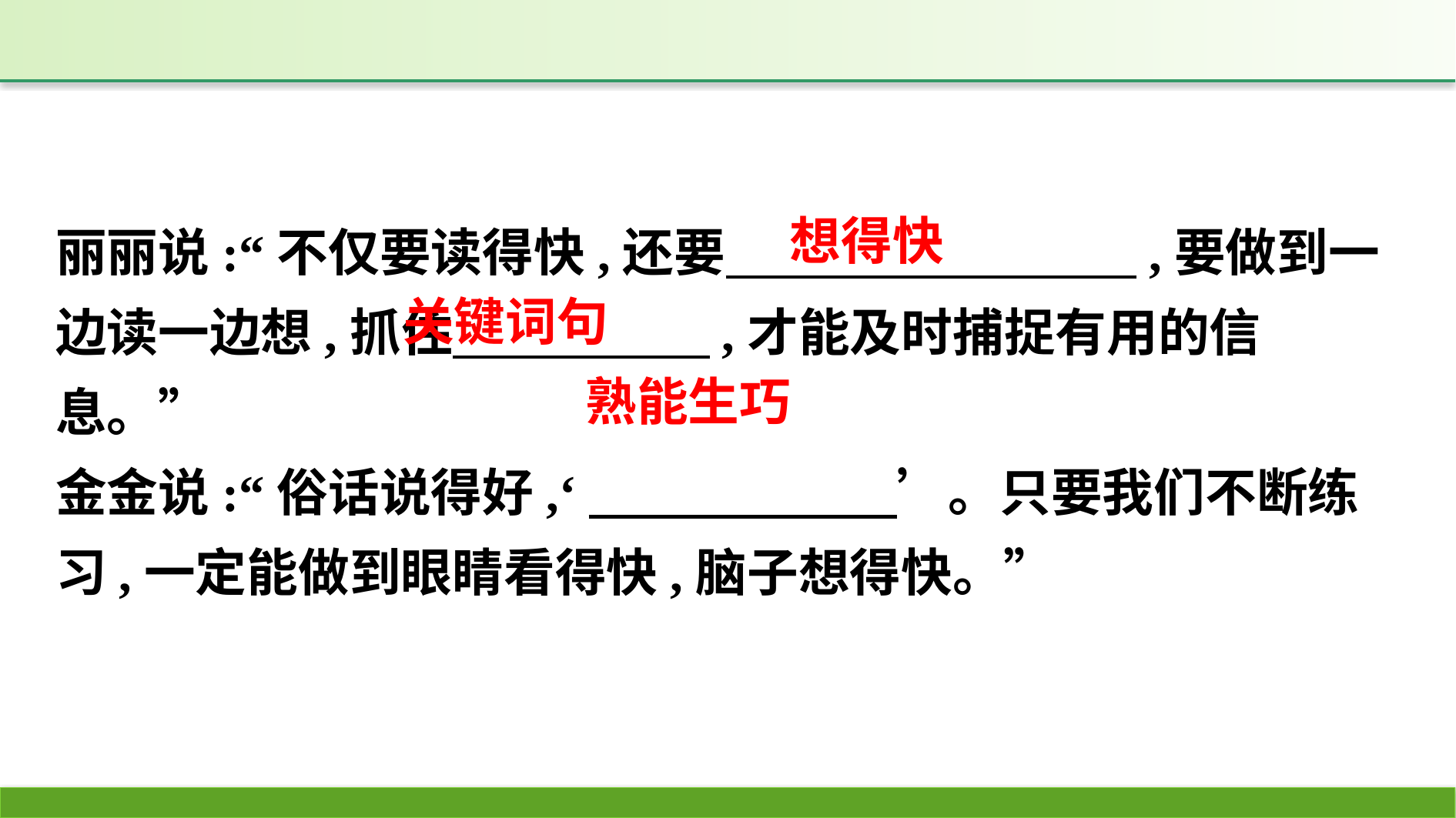

丽丽说:“不仅要读得快,还要　　　　　　　　,要做到一边读一边想,抓住　　　　　,才能及时捕捉有用的信息。”
金金说:“俗话说得好,‘　　　　　　’。只要我们不断练习,一定能做到眼睛看得快,脑子想得快。”
想得快
关键词句
熟能生巧